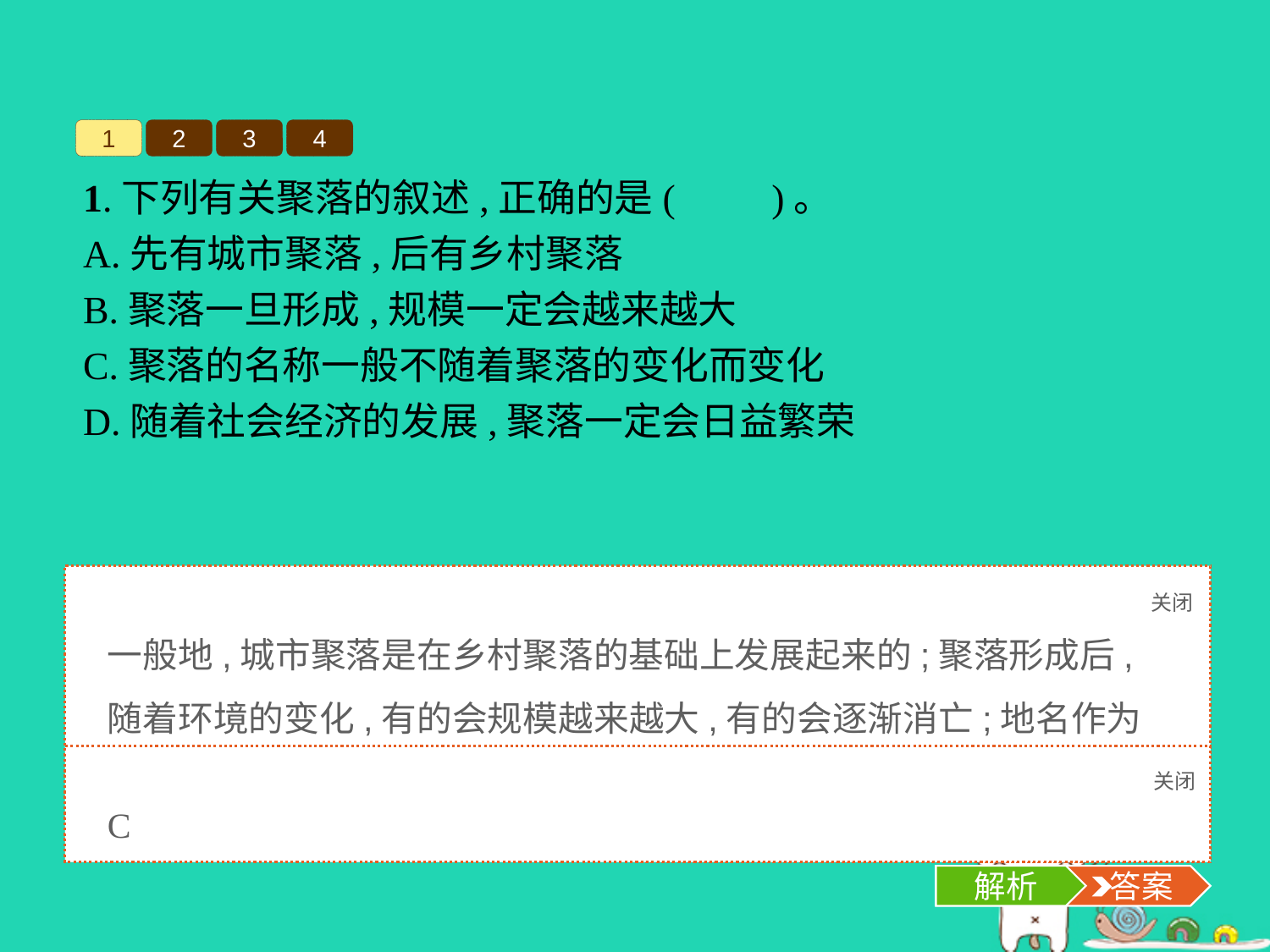

1
2
3
4
1.下列有关聚落的叙述,正确的是(　　)。
A.先有城市聚落,后有乡村聚落
B.聚落一旦形成,规模一定会越来越大
C.聚落的名称一般不随着聚落的变化而变化
D.随着社会经济的发展,聚落一定会日益繁荣

关闭
解析

一般地,城市聚落是在乡村聚落的基础上发展起来的;聚落形成后,随着环境的变化,有的会规模越来越大,有的会逐渐消亡;地名作为聚落景观的一种标志,一般不随着聚落的规模和性质的改变而变化。

关闭
解析
  答案

C
解析
  答案